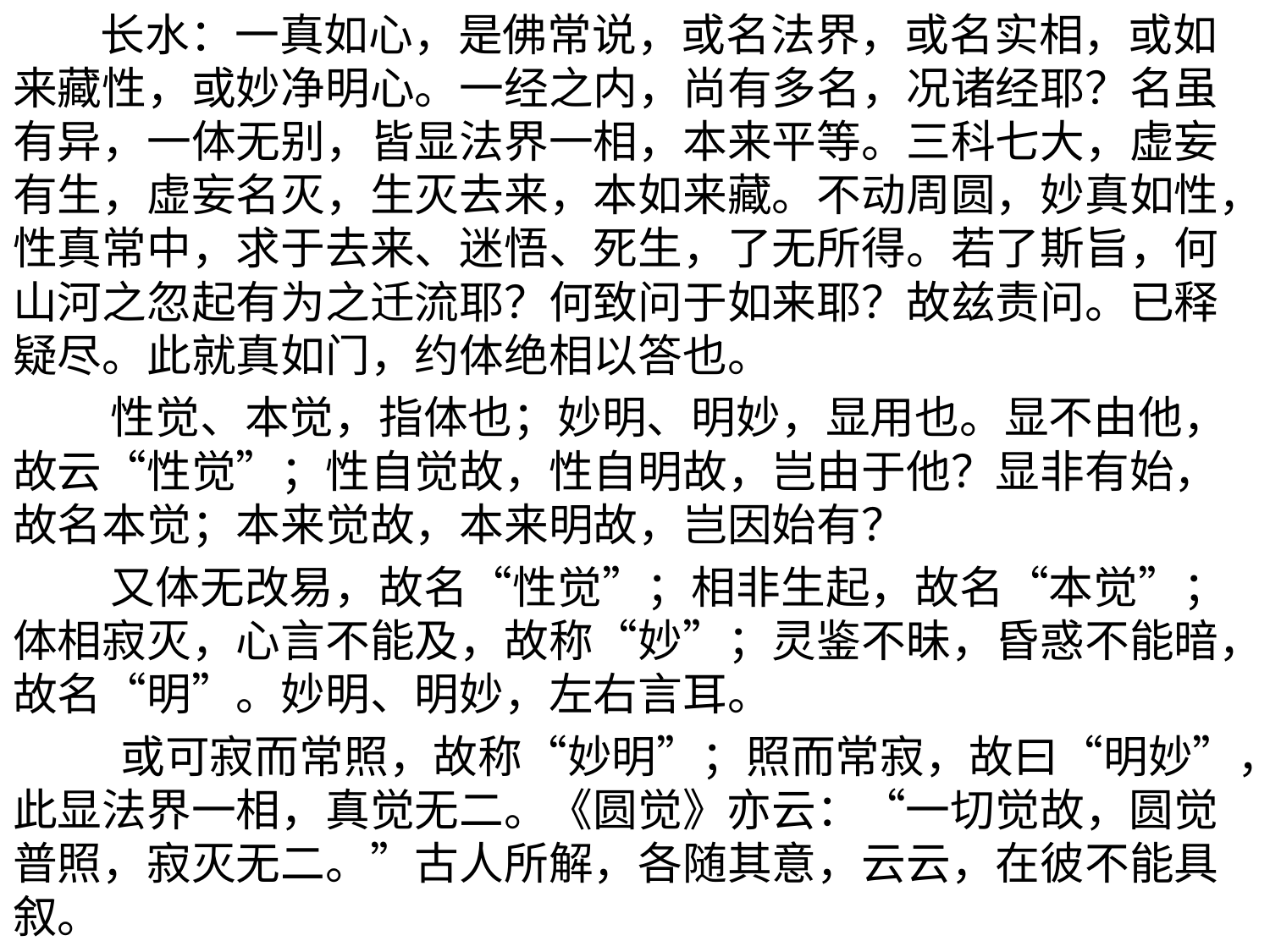

长水：一真如心，是佛常说，或名法界，或名实相，或如来藏性，或妙净明心。一经之内，尚有多名，况诸经耶？名虽有异，一体无别，皆显法界一相，本来平等。三科七大，虚妄有生，虚妄名灭，生灭去来，本如来藏。不动周圆，妙真如性，性真常中，求于去来、迷悟、死生，了无所得。若了斯旨，何山河之忽起有为之迁流耶？何致问于如来耶？故兹责问。已释疑尽。此就真如门，约体绝相以答也。
         性觉、本觉，指体也；妙明、明妙，显用也。显不由他，故云“性觉”；性自觉故，性自明故，岂由于他？显非有始，故名本觉；本来觉故，本来明故，岂因始有？
         又体无改易，故名“性觉”；相非生起，故名“本觉”；体相寂灭，心言不能及，故称“妙”；灵鉴不昧，昏惑不能暗，故名“明”。妙明、明妙，左右言耳。
          或可寂而常照，故称“妙明”；照而常寂，故曰“明妙”，此显法界一相，真觉无二。《圆觉》亦云：“一切觉故，圆觉普照，寂灭无二。”古人所解，各随其意，云云，在彼不能具叙。